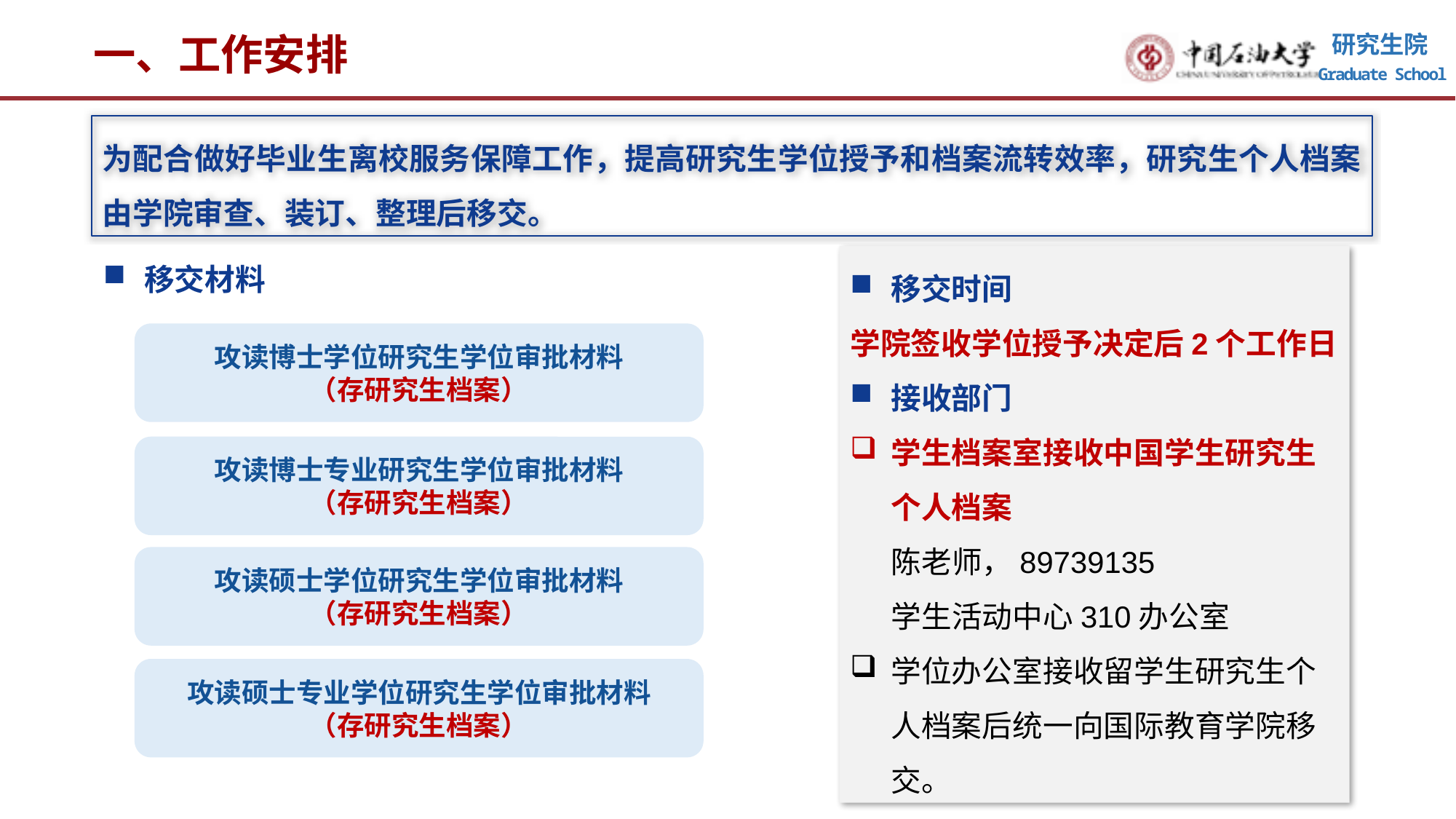

一、工作安排

为配合做好毕业生离校服务保障工作，提高研究生学位授予和档案流转效率，研究生个人档案由学院审查、装订、整理后移交。
移交时间
学院签收学位授予决定后2个工作日
接收部门
学生档案室接收中国学生研究生个人档案
     陈老师，89739135
     学生活动中心310办公室
学位办公室接收留学生研究生个人档案后统一向国际教育学院移交。
移交材料
攻读博士学位研究生学位审批材料
（存研究生档案）
攻读博士专业研究生学位审批材料
（存研究生档案）
攻读硕士学位研究生学位审批材料
（存研究生档案）
攻读硕士专业学位研究生学位审批材料
（存研究生档案）